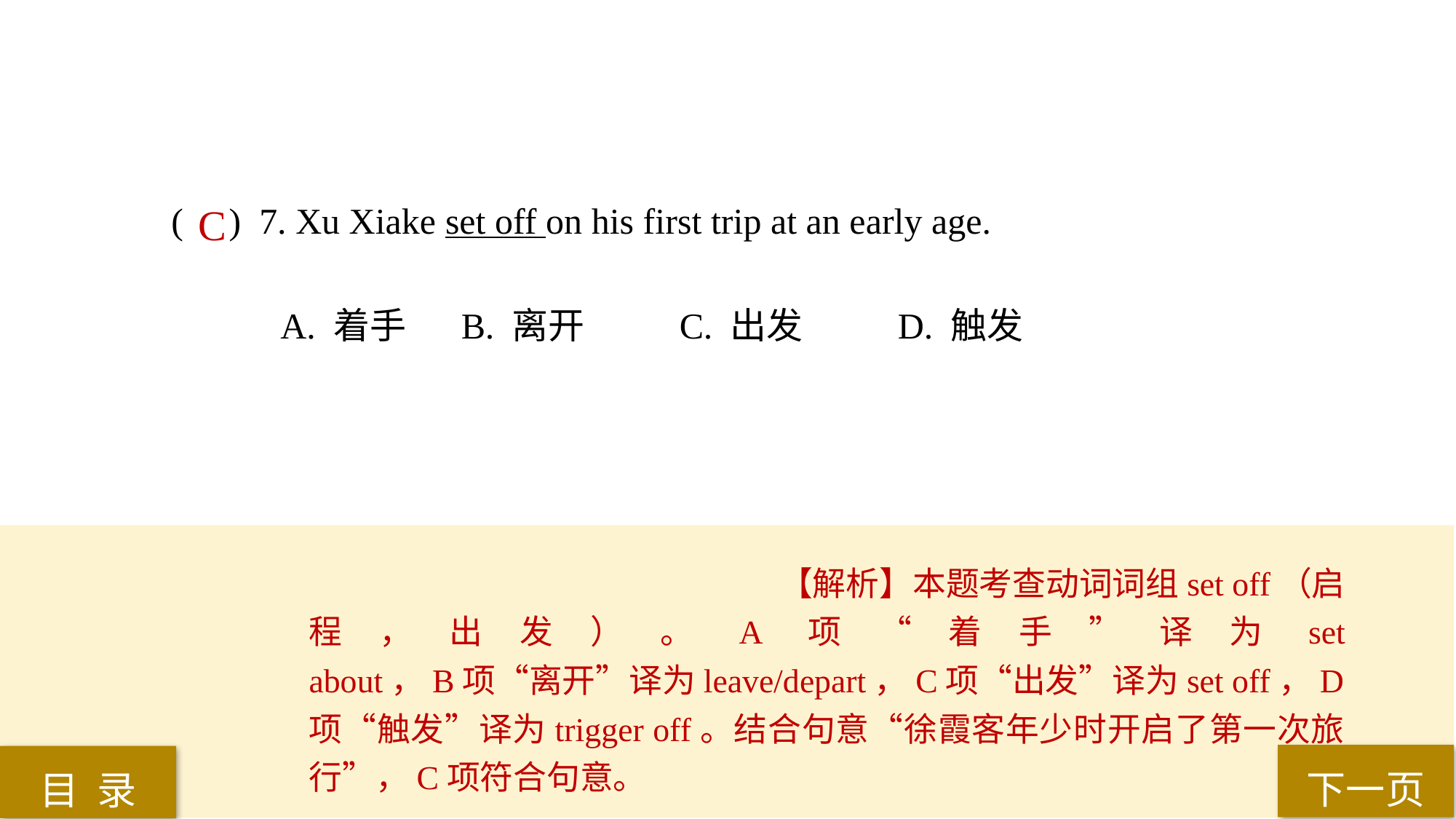

(     )  7. Xu Xiake set off on his first trip at an early age.

A. 着手	 B. 离开	 C. 出发	 D. 触发
C
【解析】本题考查动词词组set off（启程，出发）。A项“着手”译为set about，B项“离开”译为leave/depart，C项“出发”译为set off，D项“触发”译为trigger off。结合句意“徐霞客年少时开启了第一次旅行”，C项符合句意。